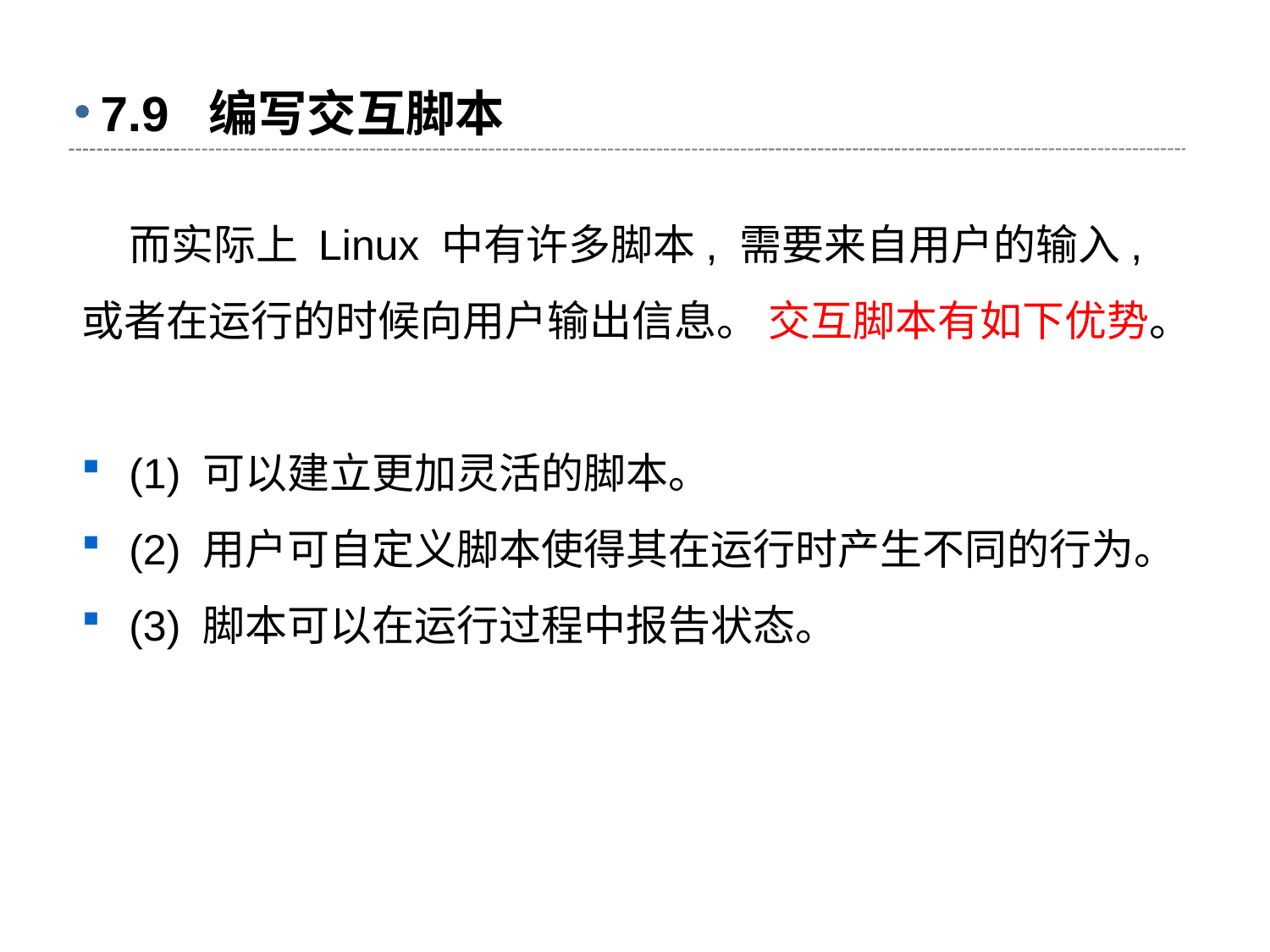

# 7.9  编写交互脚本

    而实际上 Linux 中有许多脚本, 需要来自用户的输入, 或者在运行的时候向用户输出信息。 交互脚本有如下优势。
(1) 可以建立更加灵活的脚本。
(2) 用户可自定义脚本使得其在运行时产生不同的行为。
(3) 脚本可以在运行过程中报告状态。